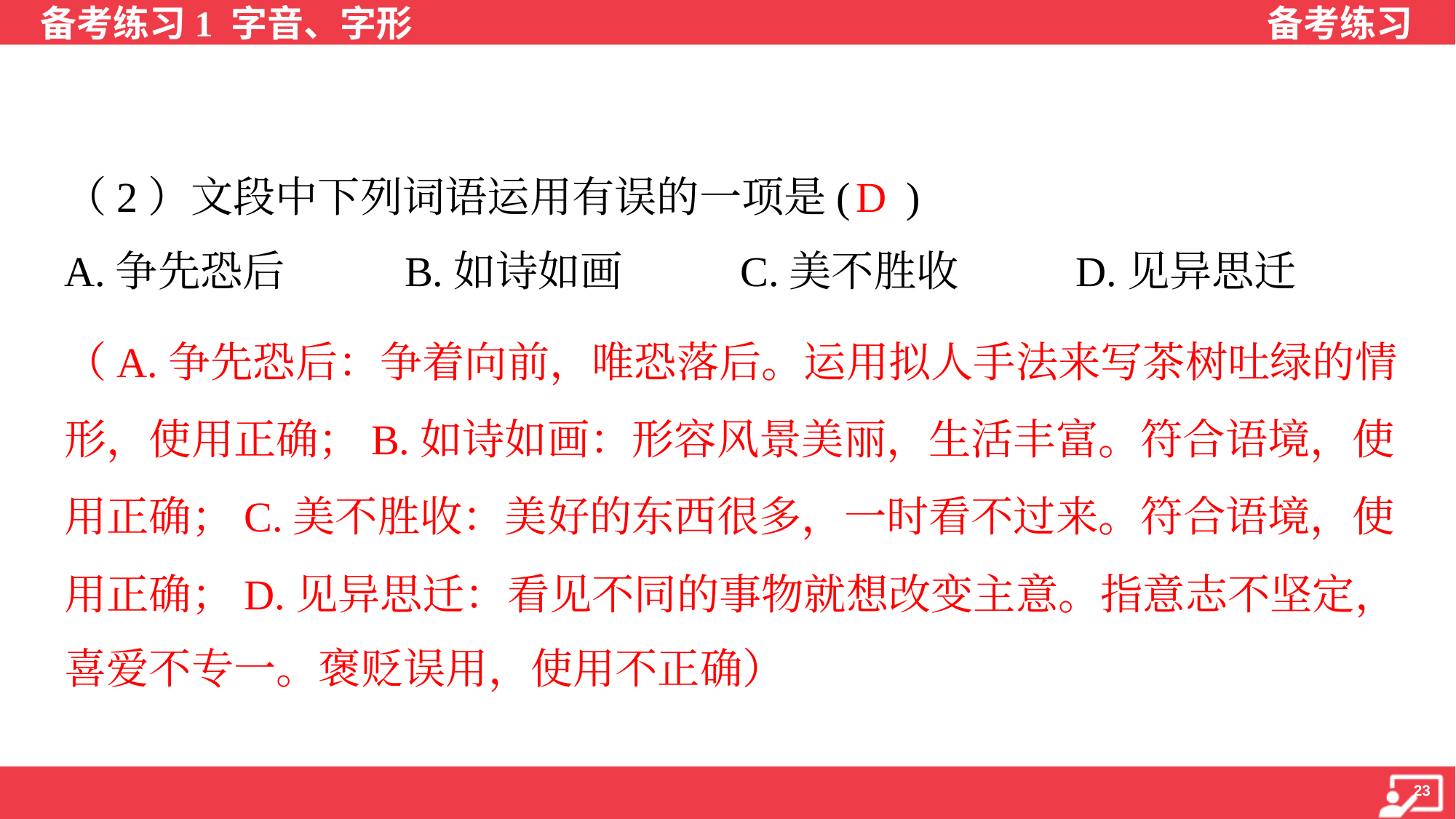

D
（2）文段中下列词语运用有误的一项是(     )
A.争先恐后	B.如诗如画	C.美不胜收	D.见异思迁
（A.争先恐后：争着向前，唯恐落后。运用拟人手法来写茶树吐绿的情
形，使用正确；B.如诗如画：形容风景美丽，生活丰富。符合语境，使
用正确；C.美不胜收：美好的东西很多，一时看不过来。符合语境，使
用正确；D.见异思迁：看见不同的事物就想改变主意。指意志不坚定，
喜爱不专一。褒贬误用，使用不正确）